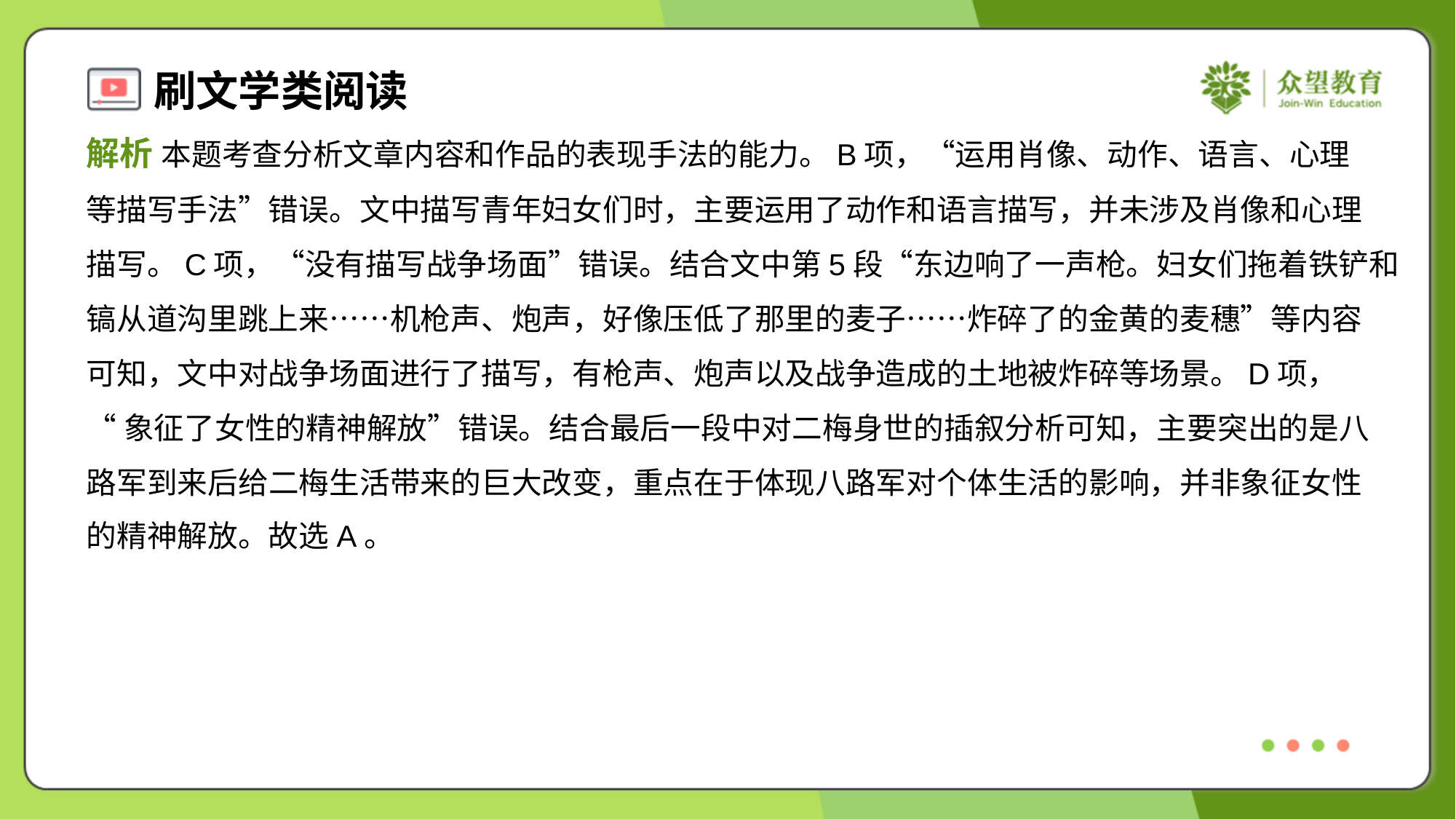

解析 本题考查分析文章内容和作品的表现手法的能力。B项，“运用肖像、动作、语言、心理
等描写手法”错误。文中描写青年妇女们时，主要运用了动作和语言描写，并未涉及肖像和心理
描写。C项，“没有描写战争场面”错误。结合文中第5段“东边响了一声枪。妇女们拖着铁铲和
镐从道沟里跳上来……机枪声、炮声，好像压低了那里的麦子……炸碎了的金黄的麦穗”等内容
可知，文中对战争场面进行了描写，有枪声、炮声以及战争造成的土地被炸碎等场景。D项，
“象征了女性的精神解放”错误。结合最后一段中对二梅身世的插叙分析可知，主要突出的是八
路军到来后给二梅生活带来的巨大改变，重点在于体现八路军对个体生活的影响，并非象征女性
的精神解放。故选A。